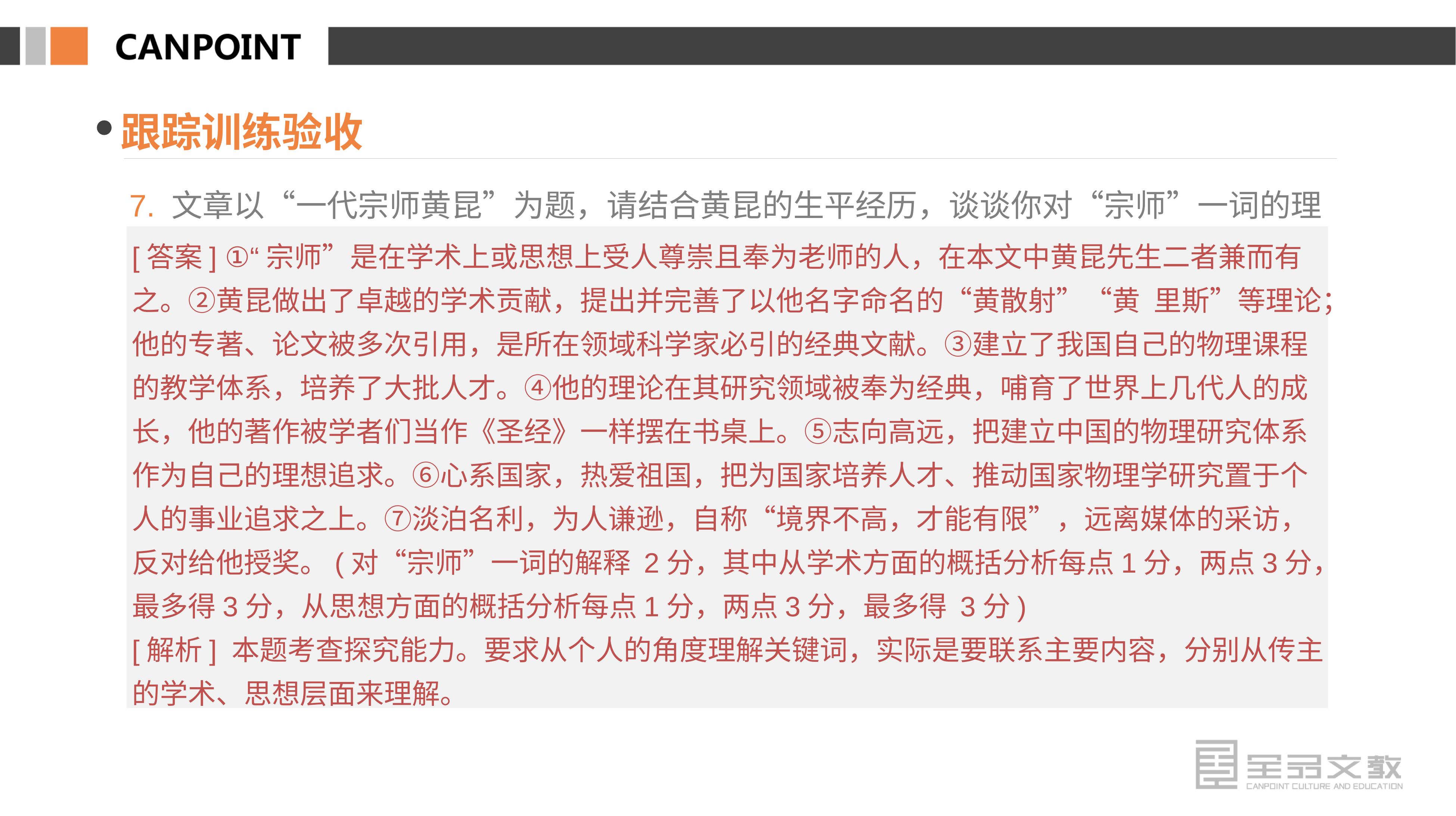

跟踪训练验收

7. 文章以“一代宗师黄昆”为题，请结合黄昆的生平经历，谈谈你对“宗师”一词的理解。

[答案] ①“宗师”是在学术上或思想上受人尊崇且奉为老师的人，在本文中黄昆先生二者兼而有之。②黄昆做出了卓越的学术贡献，提出并完善了以他名字命名的“黄散射”“黄­里斯”等理论；他的专著、论文被多次引用，是所在领域科学家必引的经典文献。③建立了我国自己的物理课程的教学体系，培养了大批人才。④他的理论在其研究领域被奉为经典，哺育了世界上几代人的成长，他的著作被学者们当作《圣经》一样摆在书桌上。⑤志向高远，把建立中国的物理研究体系作为自己的理想追求。⑥心系国家，热爱祖国，把为国家培养人才、推动国家物理学研究置于个人的事业追求之上。⑦淡泊名利，为人谦逊，自称“境界不高，才能有限”，远离媒体的采访，反对给他授奖。(对“宗师”一词的解释 2分，其中从学术方面的概括分析每点1分，两点3分，最多得3分，从思想方面的概括分析每点1分，两点3分，最多得 3分)
[解析] 本题考查探究能力。要求从个人的角度理解关键词，实际是要联系主要内容，分别从传主的学术、思想层面来理解。